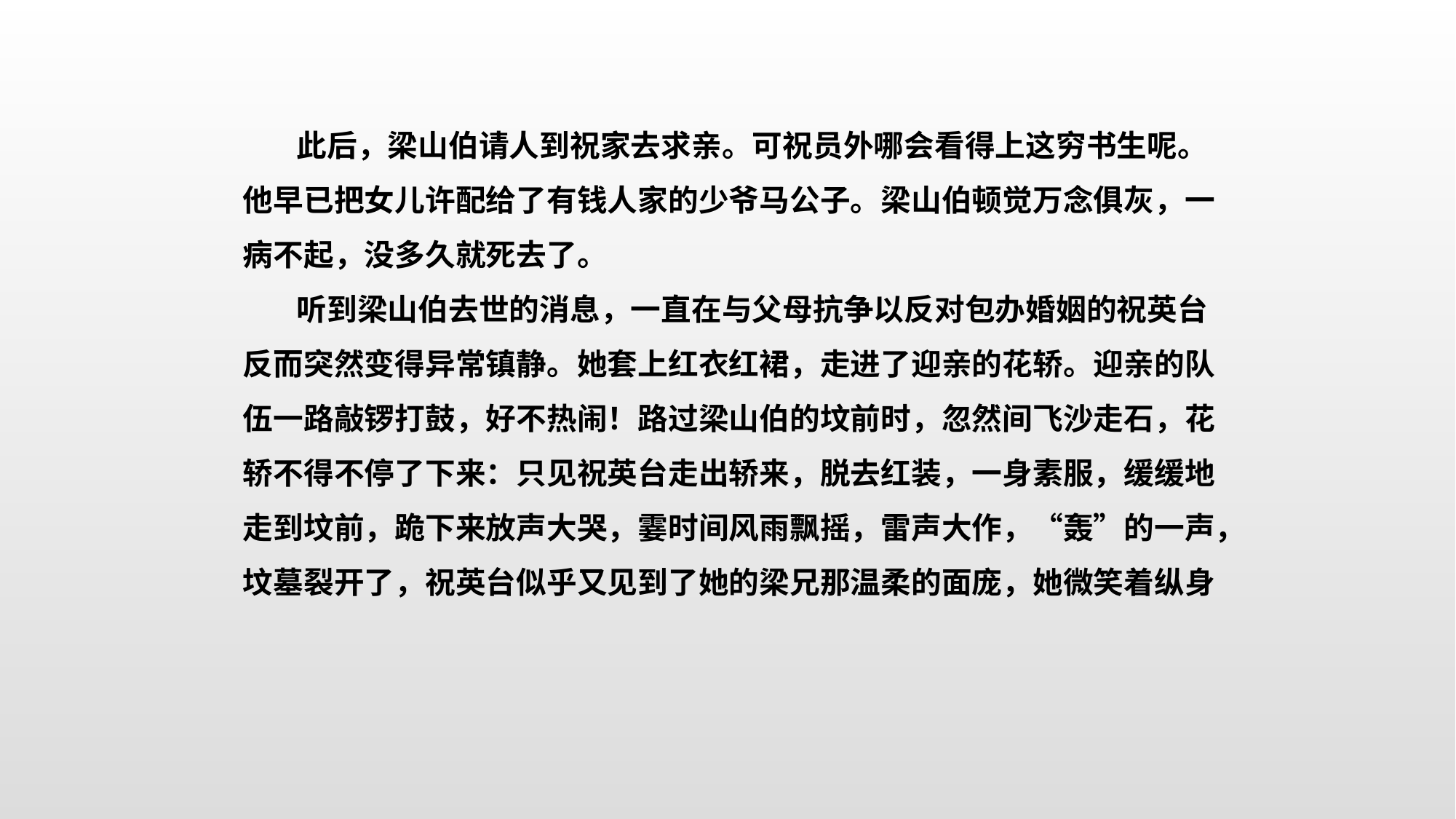

此后，梁山伯请人到祝家去求亲。可祝员外哪会看得上这穷书生呢。他早已把女儿许配给了有钱人家的少爷马公子。梁山伯顿觉万念俱灰，一病不起，没多久就死去了。
听到梁山伯去世的消息，一直在与父母抗争以反对包办婚姻的祝英台反而突然变得异常镇静。她套上红衣红裙，走进了迎亲的花轿。迎亲的队伍一路敲锣打鼓，好不热闹！路过梁山伯的坟前时，忽然间飞沙走石，花轿不得不停了下来：只见祝英台走出轿来，脱去红装，一身素服，缓缓地走到坟前，跪下来放声大哭，霎时间风雨飘摇，雷声大作，“轰”的一声，坟墓裂开了，祝英台似乎又见到了她的梁兄那温柔的面庞，她微笑着纵身